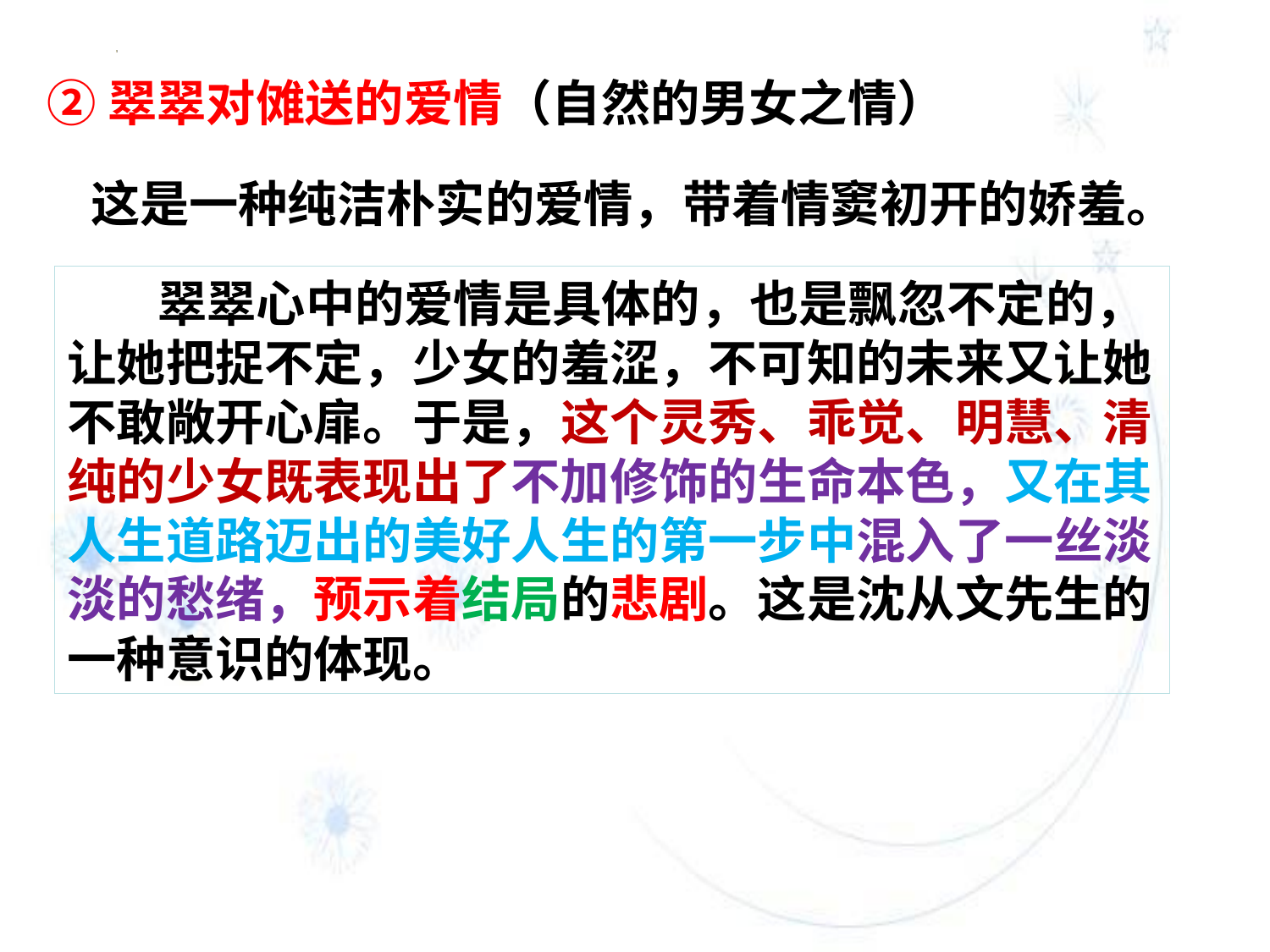

②翠翠对傩送的爱情（自然的男女之情）
这是一种纯洁朴实的爱情，带着情窦初开的娇羞。
       翠翠心中的爱情是具体的，也是飘忽不定的，让她把捉不定，少女的羞涩，不可知的未来又让她不敢敞开心扉。于是，这个灵秀、乖觉、明慧、清纯的少女既表现出了不加修饰的生命本色，又在其人生道路迈出的美好人生的第一步中混入了一丝淡淡的愁绪，预示着结局的悲剧。这是沈从文先生的一种意识的体现。